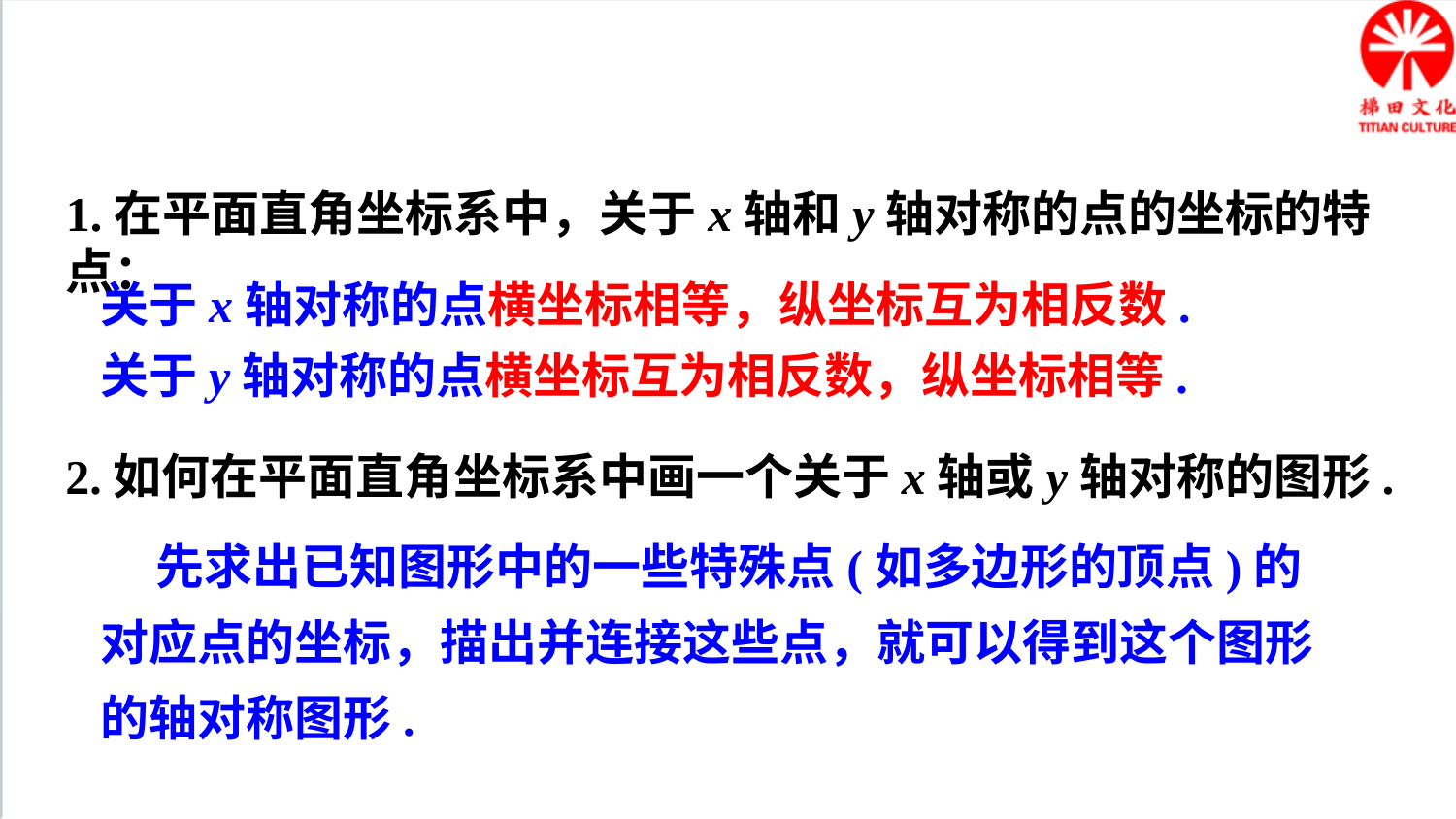

复习回顾
1.在平面直角坐标系中，关于x轴和y轴对称的点的坐标的特点：
关于x轴对称的点横坐标相等，纵坐标互为相反数.
关于y轴对称的点横坐标互为相反数，纵坐标相等.
2.如何在平面直角坐标系中画一个关于x轴或y轴对称的图形.
    先求出已知图形中的一些特殊点(如多边形的顶点)的对应点的坐标，描出并连接这些点，就可以得到这个图形的轴对称图形.